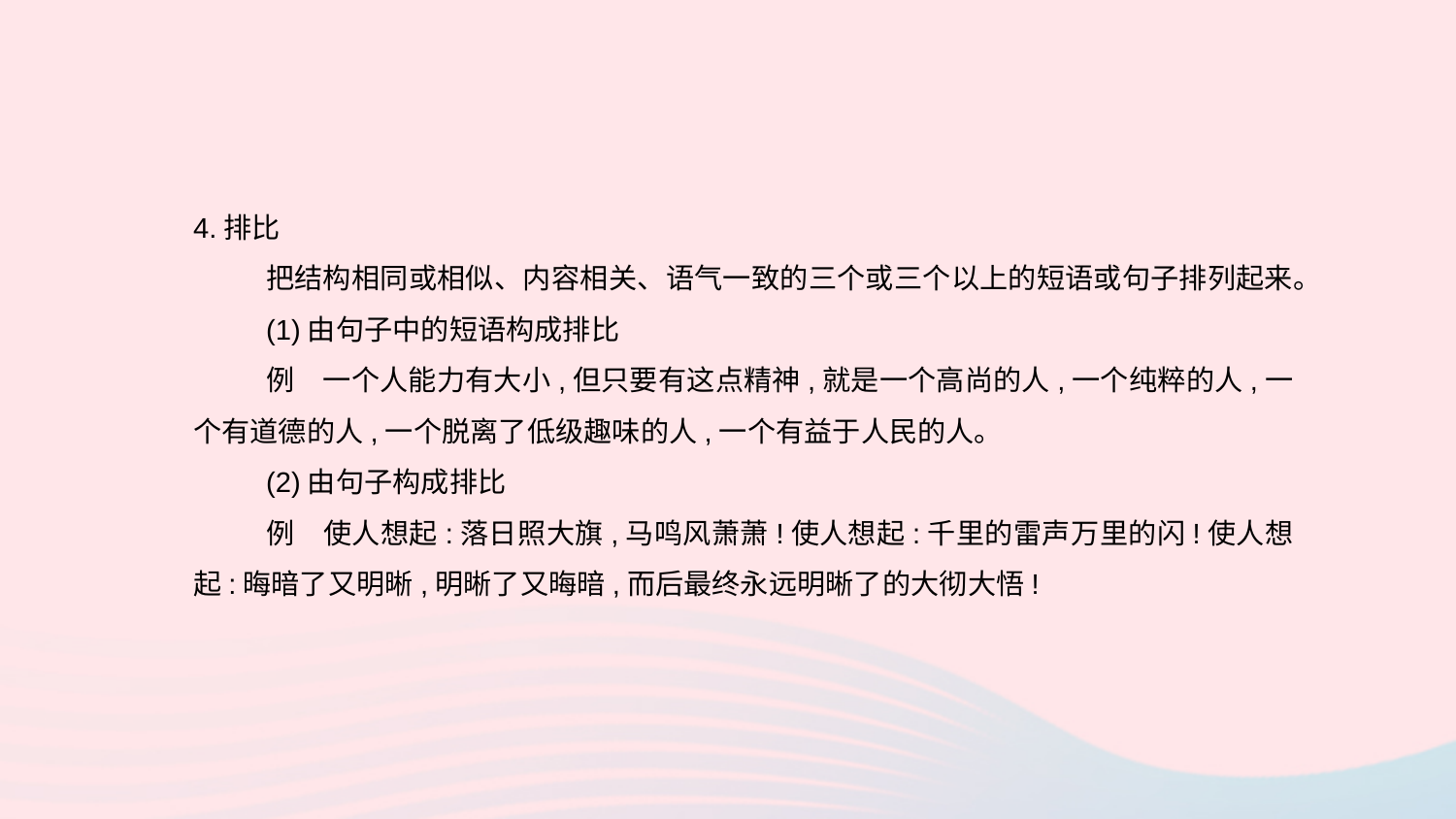

4.排比
把结构相同或相似、内容相关、语气一致的三个或三个以上的短语或句子排列起来。
(1)由句子中的短语构成排比
例　一个人能力有大小,但只要有这点精神,就是一个高尚的人,一个纯粹的人,一个有道德的人,一个脱离了低级趣味的人,一个有益于人民的人。
(2)由句子构成排比
例　使人想起:落日照大旗,马鸣风萧萧!使人想起:千里的雷声万里的闪!使人想起:晦暗了又明晰,明晰了又晦暗,而后最终永远明晰了的大彻大悟!